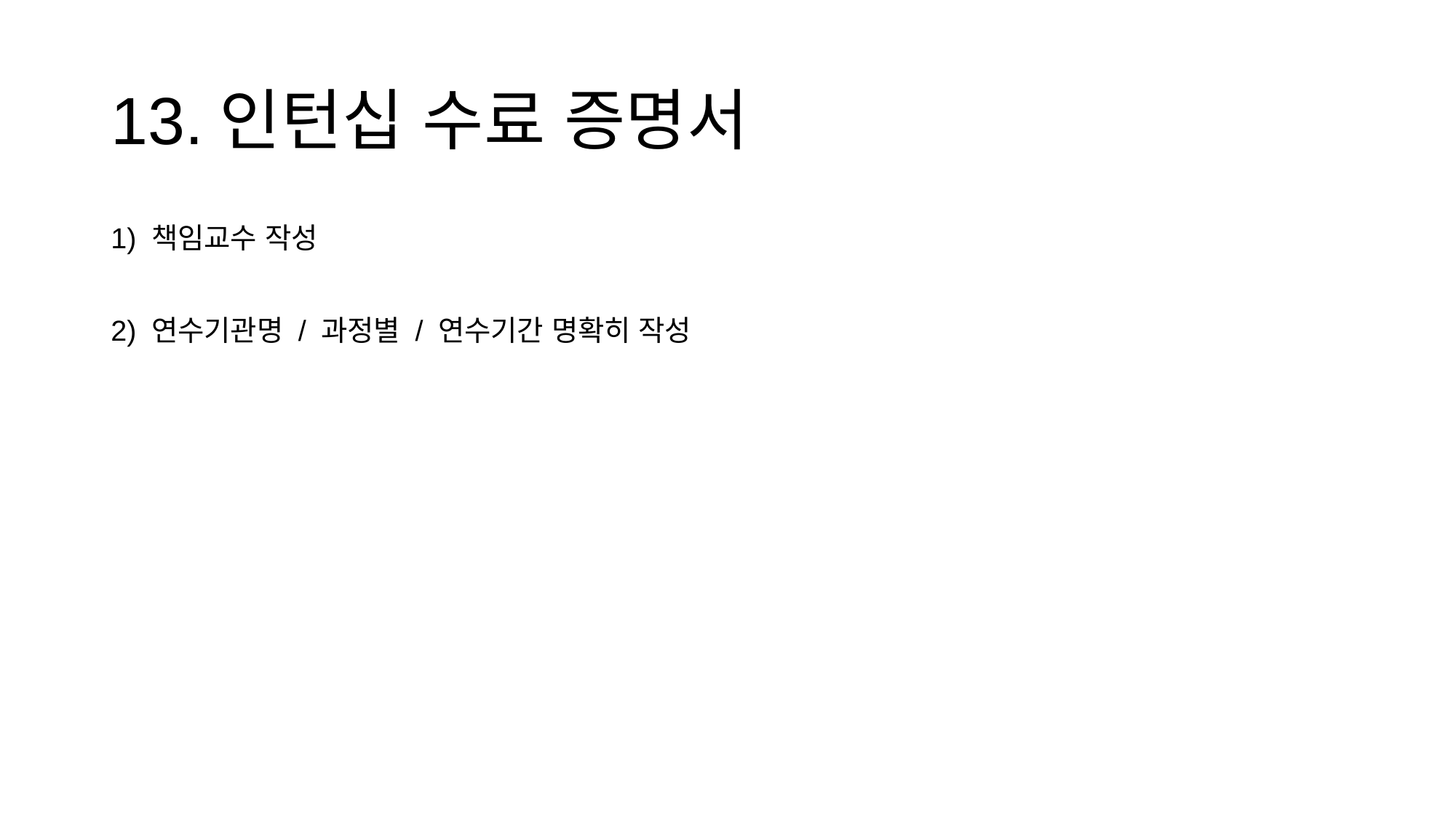

# 13.인턴십 수료 증명서
1) 책임교수 작성

2) 연수기관명 / 과정별 / 연수기간 명확히 작성